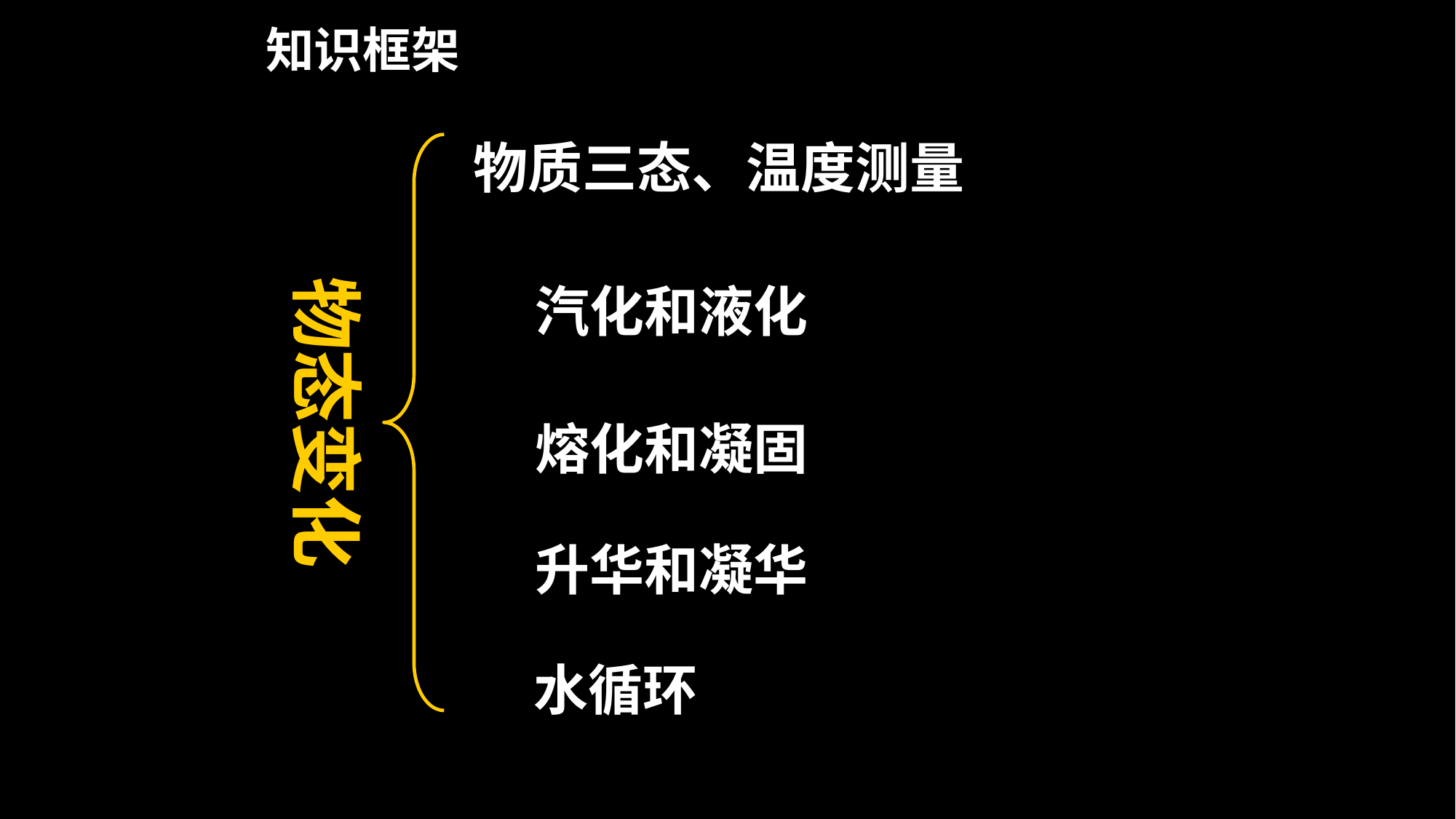

知识框架

物质三态、温度测量
物态变化
汽化和液化
熔化和凝固
升华和凝华
水循环